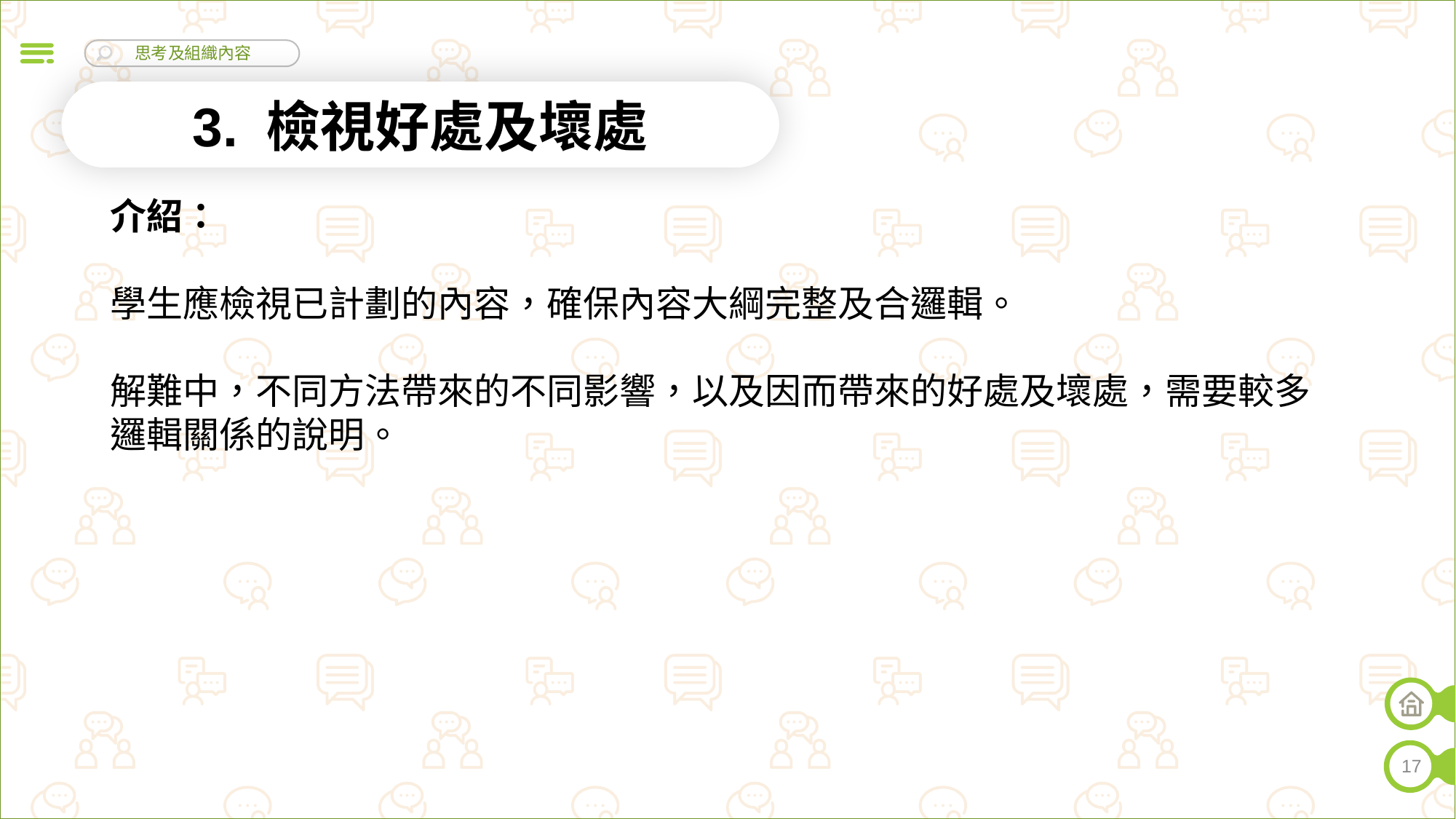

3. 檢視好處及壞處
介紹：

學生應檢視已計劃的內容，確保內容大綱完整及合邏輯。

解難中，不同方法帶來的不同影響，以及因而帶來的好處及壞處，需要較多邏輯關係的說明。

17